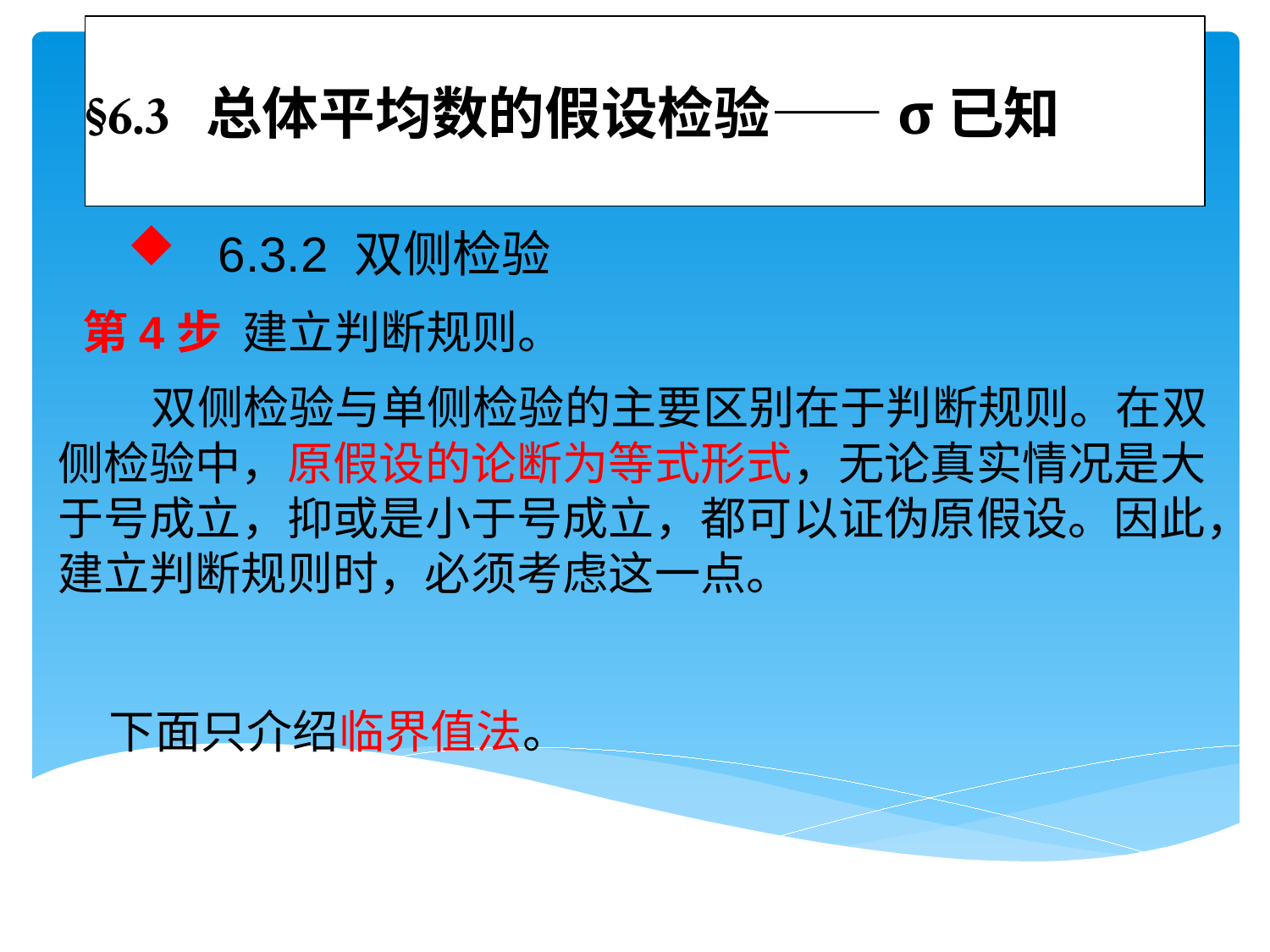

# §6.3  总体平均数的假设检验——σ已知
  6.3.2 双侧检验
第4步  建立判断规则。

        双侧检验与单侧检验的主要区别在于判断规则。在双侧检验中，原假设的论断为等式形式，无论真实情况是大于号成立，抑或是小于号成立，都可以证伪原假设。因此，建立判断规则时，必须考虑这一点。

下面只介绍临界值法。